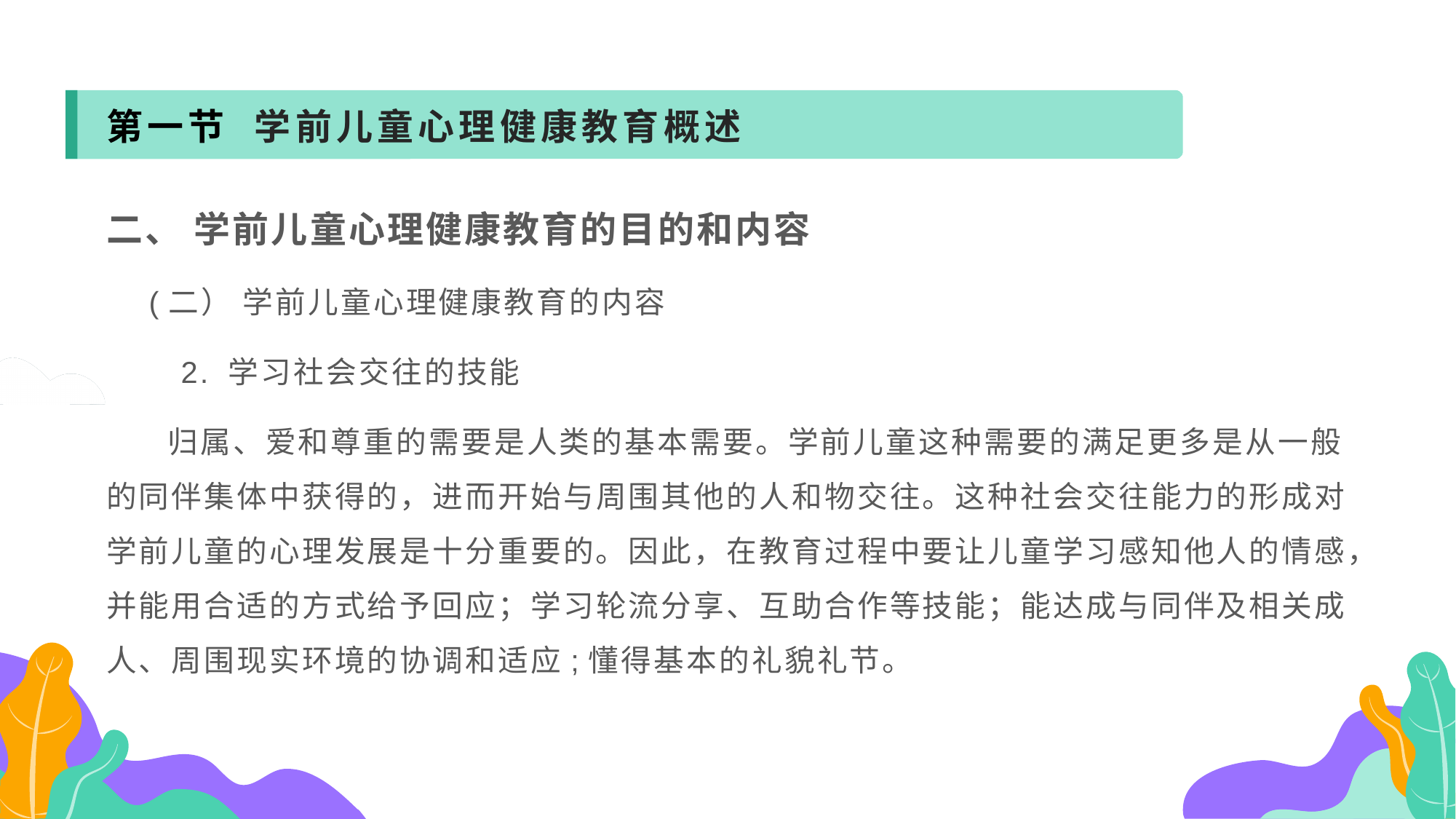

第一节  学前儿童心理健康教育概述
二、 学前儿童心理健康教育的目的和内容
    (二） 学前儿童心理健康教育的内容
       2. 学习社会交往的技能
      归属、爱和尊重的需要是人类的基本需要。学前儿童这种需要的满足更多是从一般的同伴集体中获得的，进而开始与周围其他的人和物交往。这种社会交往能力的形成对学前儿童的心理发展是十分重要的。因此，在教育过程中要让儿童学习感知他人的情感，并能用合适的方式给予回应；学习轮流分享、互助合作等技能；能达成与同伴及相关成人、周围现实环境的协调和适应;懂得基本的礼貌礼节。